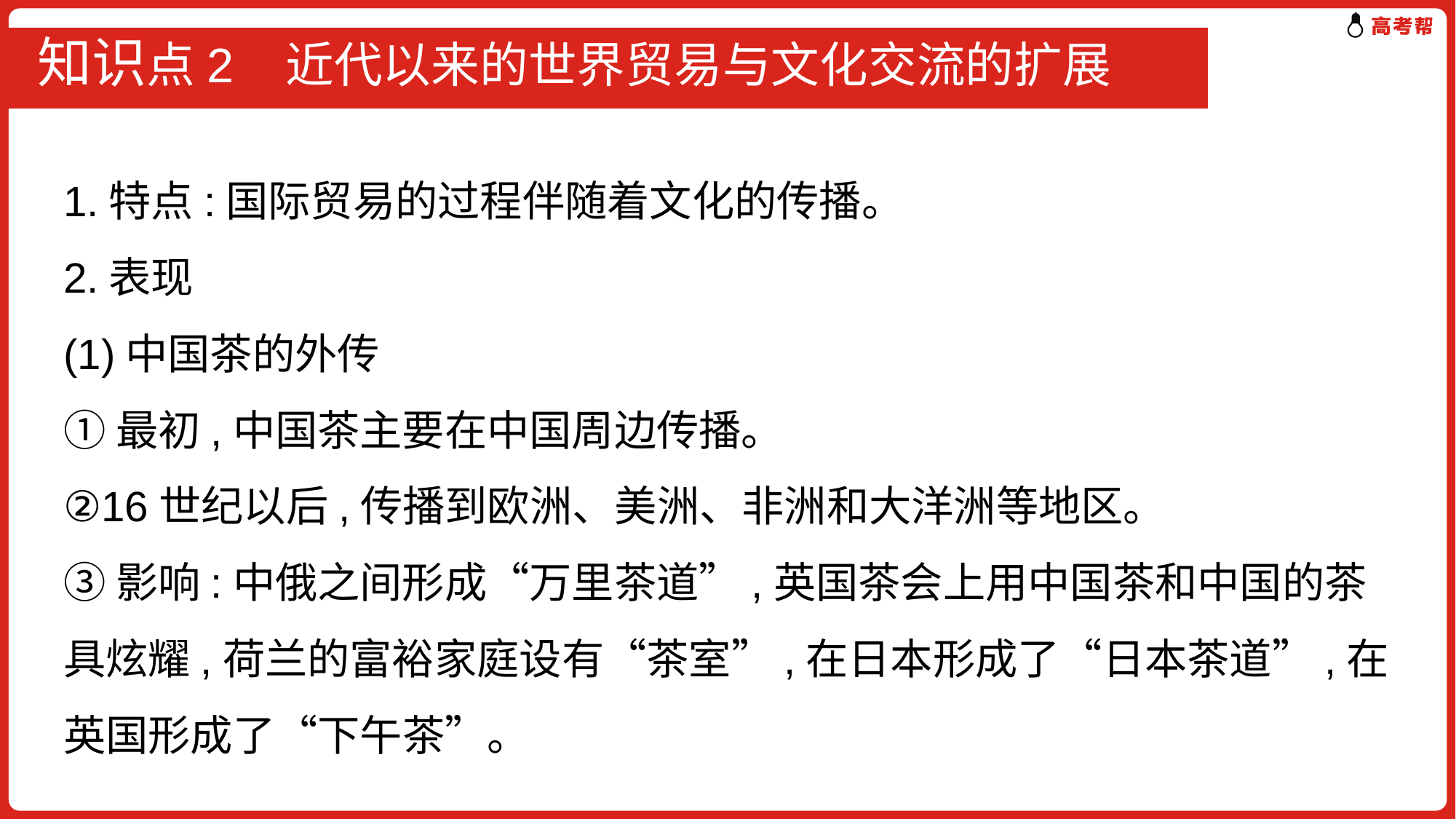

# 知识点2   近代以来的世界贸易与文化交流的扩展
1.特点:国际贸易的过程伴随着文化的传播。
2.表现
(1)中国茶的外传
①最初,中国茶主要在中国周边传播。
②16世纪以后,传播到欧洲、美洲、非洲和大洋洲等地区。
③影响:中俄之间形成“万里茶道”,英国茶会上用中国茶和中国的茶具炫耀,荷兰的富裕家庭设有“茶室”,在日本形成了“日本茶道”,在英国形成了“下午茶”。